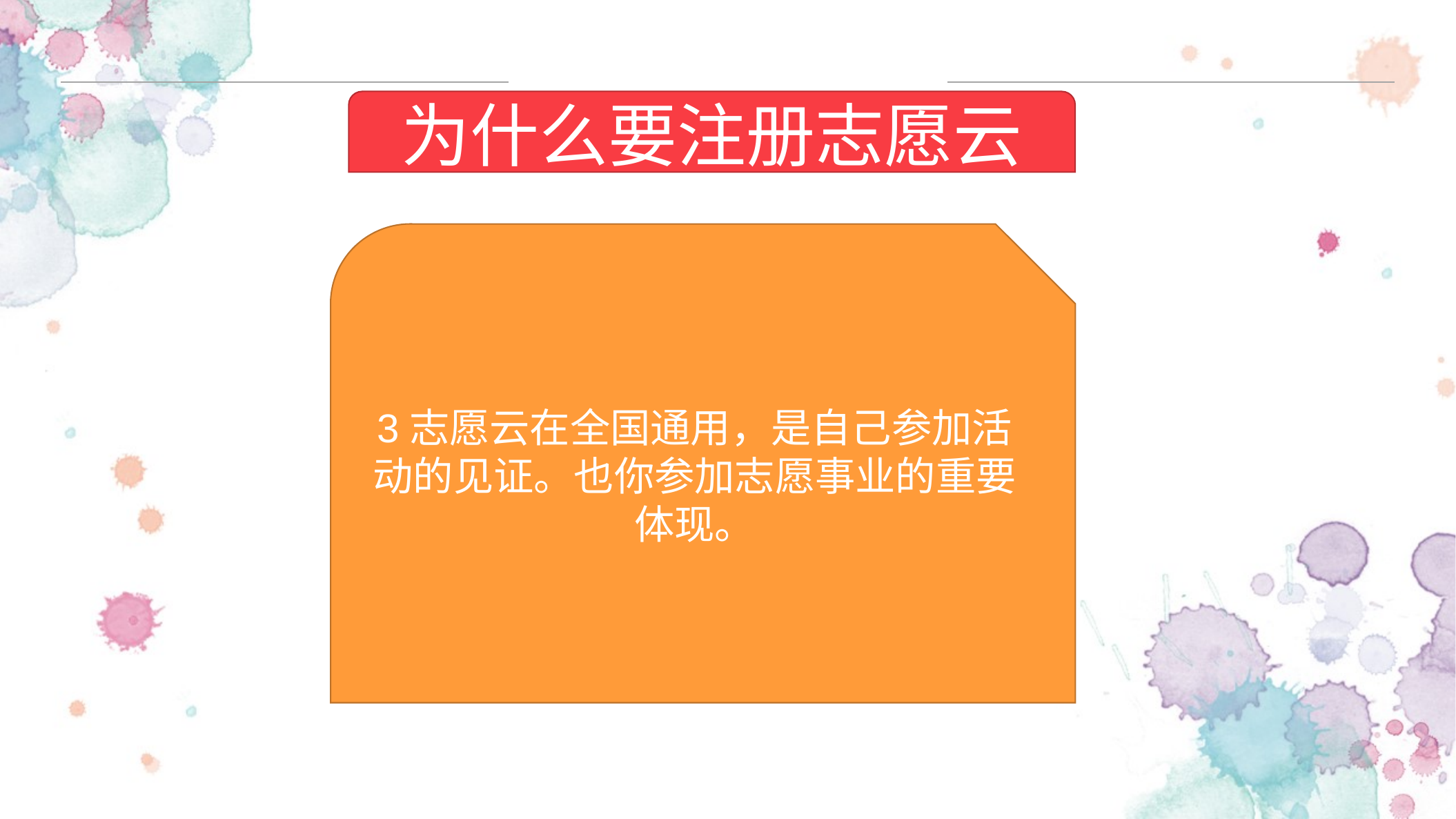

为什么要注册志愿云
3志愿云在全国通用，是自己参加活动的见证。也你参加志愿事业的重要体现。
请替换文字内容
请替换文字内容，修改文字内容，也可以直接复制你的内容到此。请替换文字内容，修改文字内容，也可以直接复制你的内容到此。请替换文字内容，修改文字内容，也可以直接复制你的内容到此。请替换文字内容，修改文字内容，也可以直接复制你的内容到此。请替换文字内容，修改文字内容，也可以直接复制你的内容到此。请替换文字内容，修改文字内容，也可以直接复制你的内容到此。请替换文字内容，修改文字内容，也可以直接复制你的内容到此。请替换文字内容，修改文字内容，也可以直接复制你的内容到此。
请替换文字内容，修改文字内容，也可以直接复制你的内容到此。请替换文字内容，修改文字内容，也可以直接复制你的内容到此。
请替换文字内容，修改文字内容，也可以直接复制你的内容到此。请替换文字内容，修改文字内容，也可以直接复制你的内容到此。
请替换文字内容，修改文字内容，也可以直接复制你的内容到此。请替换文字内容，修改文字内容，也可以直接复制你的内容到此。